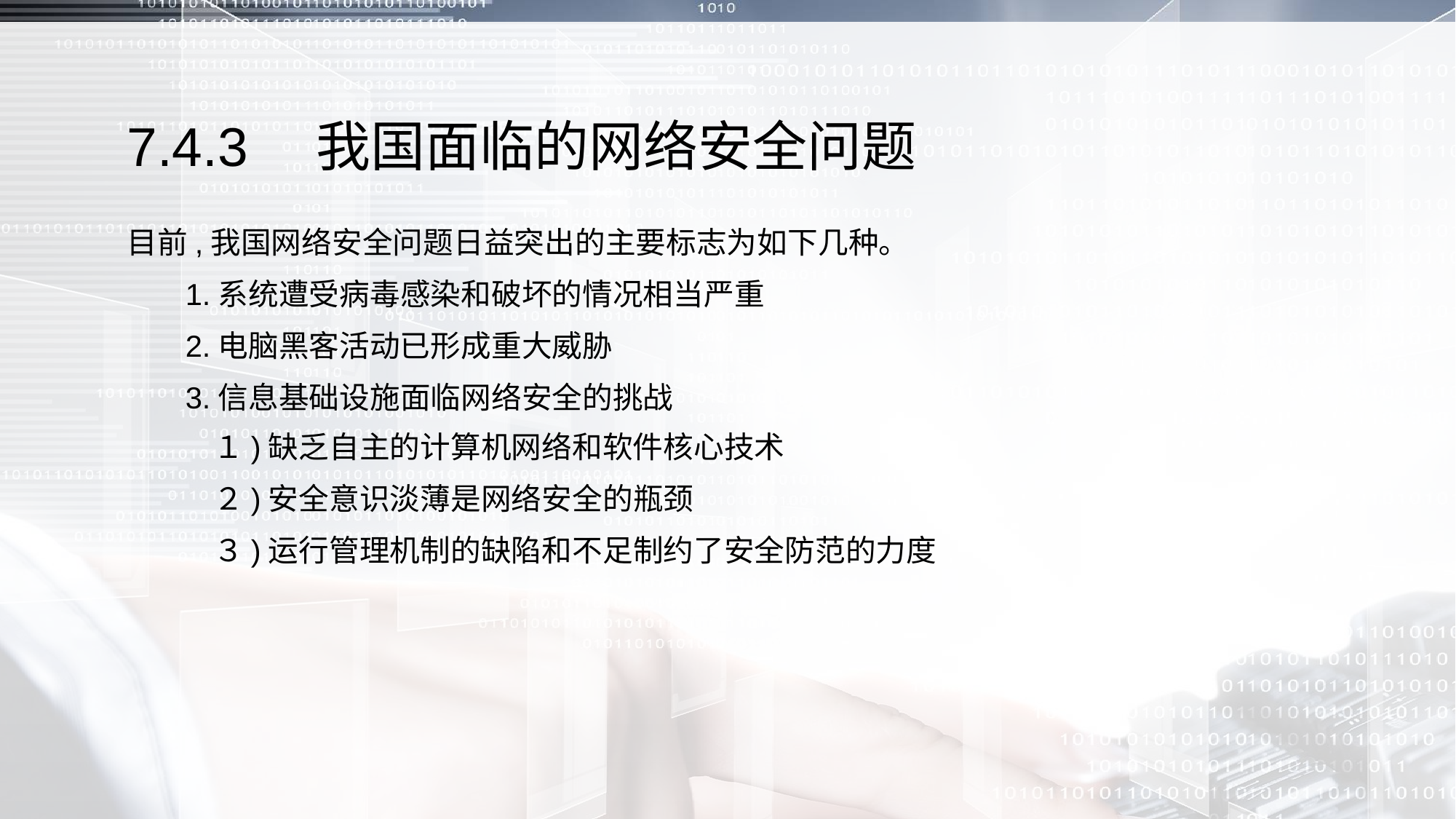

# 7.4.3　我国面临的网络安全问题
目前,我国网络安全问题日益突出的主要标志为如下几种。
       1.系统遭受病毒感染和破坏的情况相当严重
       2.电脑黑客活动已形成重大威胁
       3.信息基础设施面临网络安全的挑战
１)缺乏自主的计算机网络和软件核心技术
２)安全意识淡薄是网络安全的瓶颈
３)运行管理机制的缺陷和不足制约了安全防范的力度